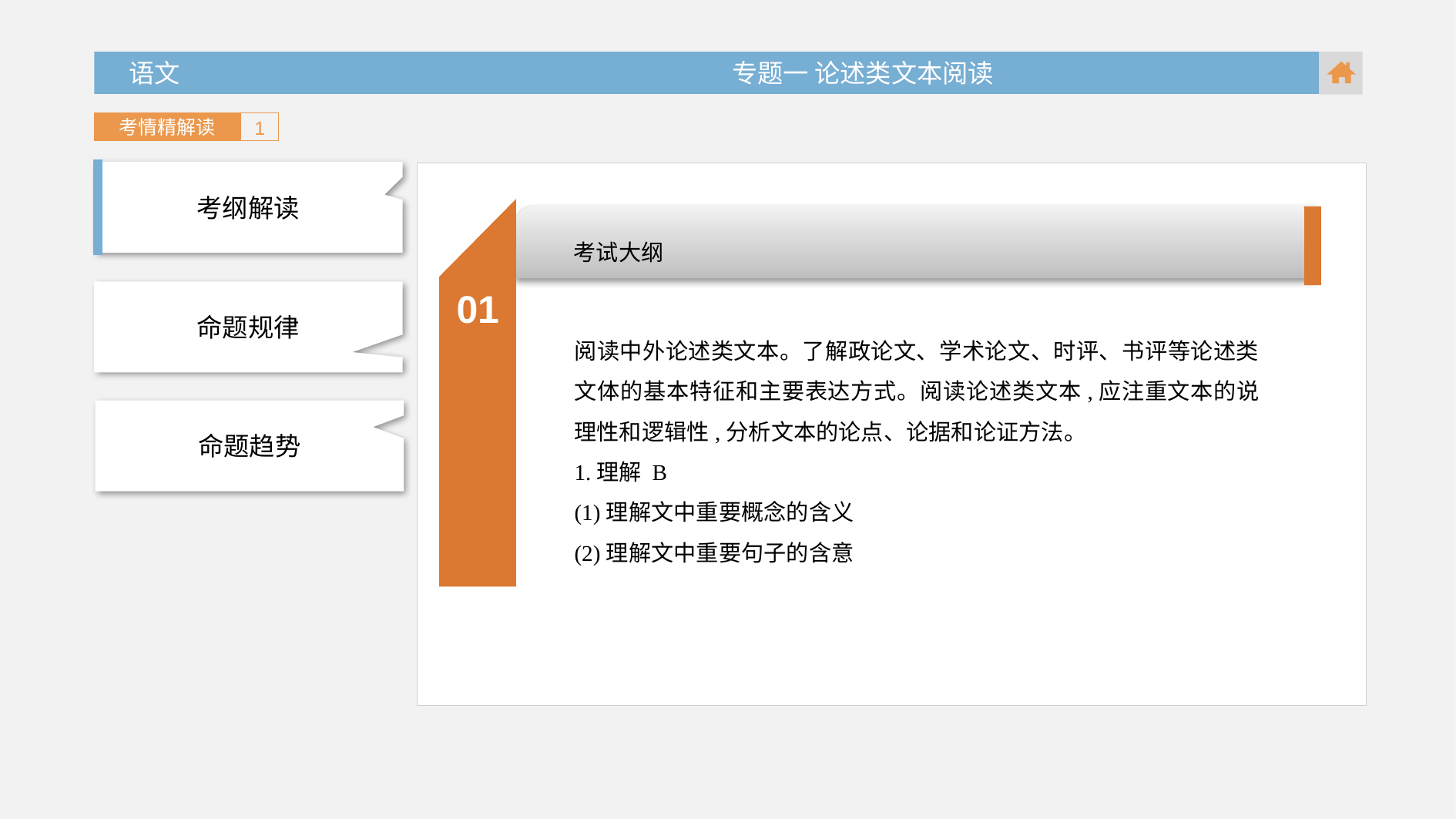

语文                                                                                                专题一 论述类文本阅读

考情精解读
1

考纲解读

01

考试大纲

命题规律
阅读中外论述类文本。了解政论文、学术论文、时评、书评等论述类文体的基本特征和主要表达方式。阅读论述类文本,应注重文本的说理性和逻辑性,分析文本的论点、论据和论证方法。
1.理解 B
(1)理解文中重要概念的含义
(2)理解文中重要句子的含意
命题趋势